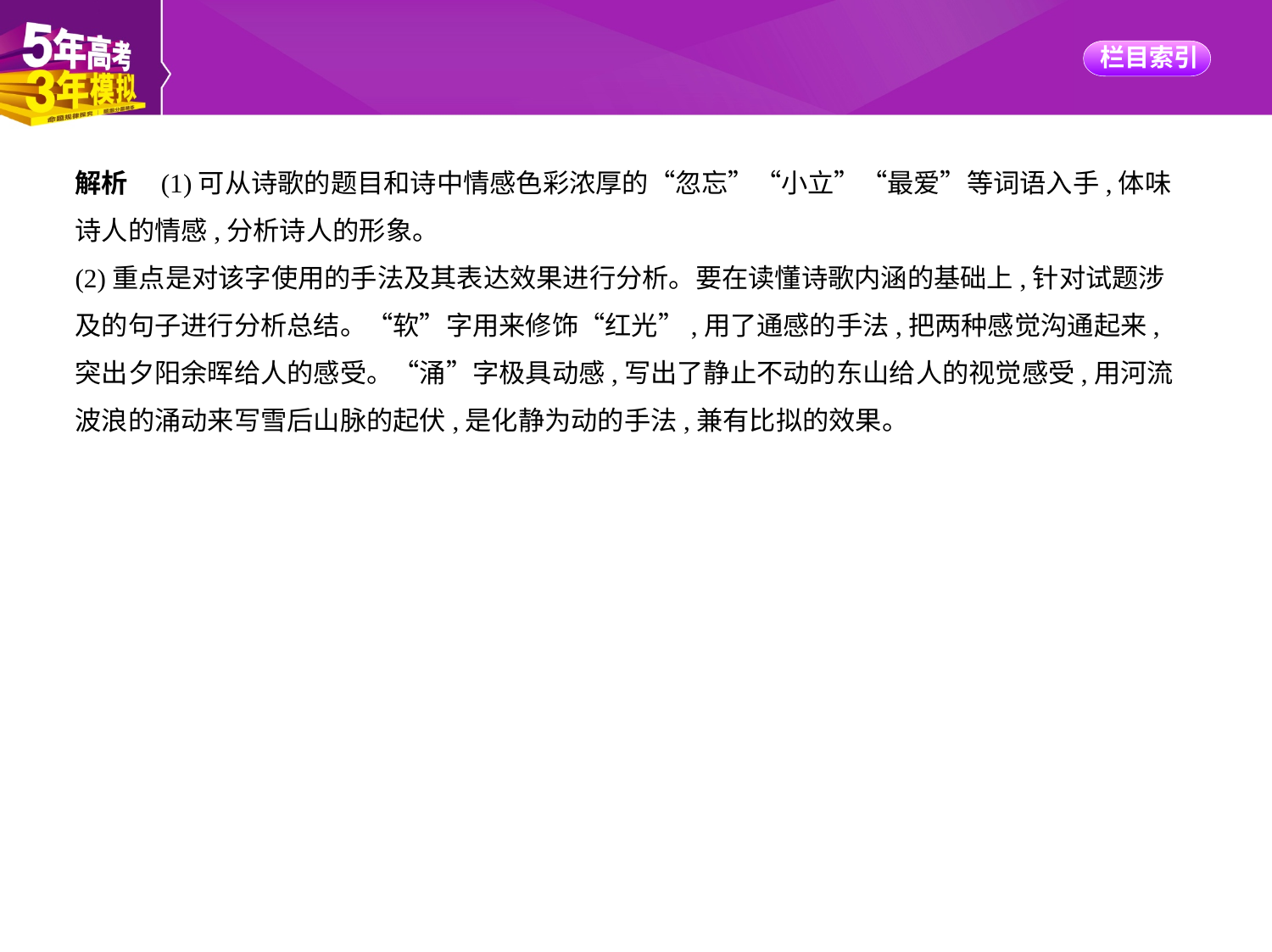

解析　(1)可从诗歌的题目和诗中情感色彩浓厚的“忽忘”“小立”“最爱”等词语入手,体味
诗人的情感,分析诗人的形象。
(2)重点是对该字使用的手法及其表达效果进行分析。要在读懂诗歌内涵的基础上,针对试题涉
及的句子进行分析总结。“软”字用来修饰“红光”,用了通感的手法,把两种感觉沟通起来,
突出夕阳余晖给人的感受。“涌”字极具动感,写出了静止不动的东山给人的视觉感受,用河流
波浪的涌动来写雪后山脉的起伏,是化静为动的手法,兼有比拟的效果。